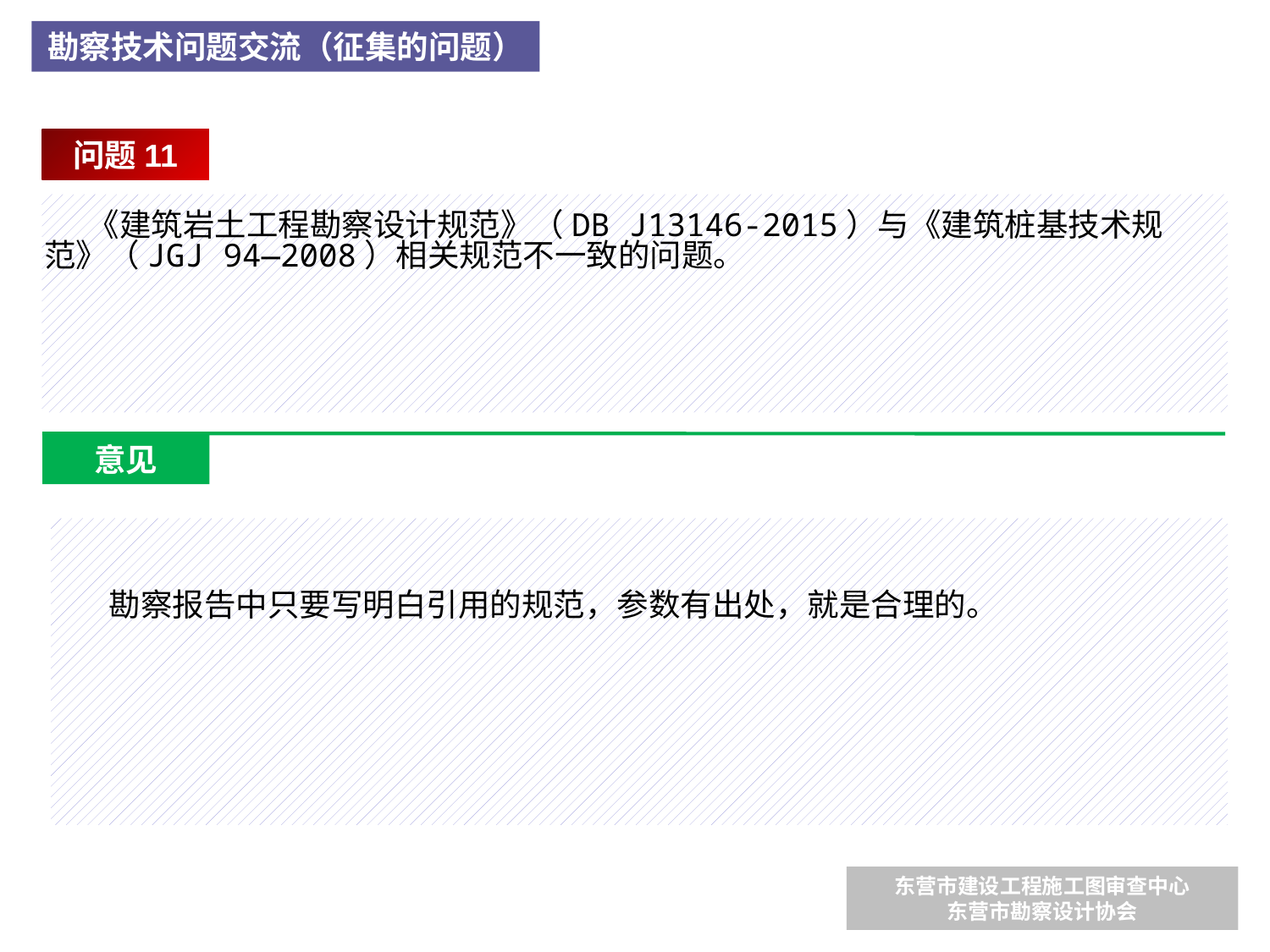

勘察技术问题交流（征集的问题）
问题11

     《建筑岩土工程勘察设计规范》（DB J13146-2015）与《建筑桩基技术规范》（JGJ 94—2008）相关规范不一致的问题。
意见

     勘察报告中只要写明白引用的规范，参数有出处，就是合理的。
东营市建设工程施工图审查中心
东营市勘察设计协会